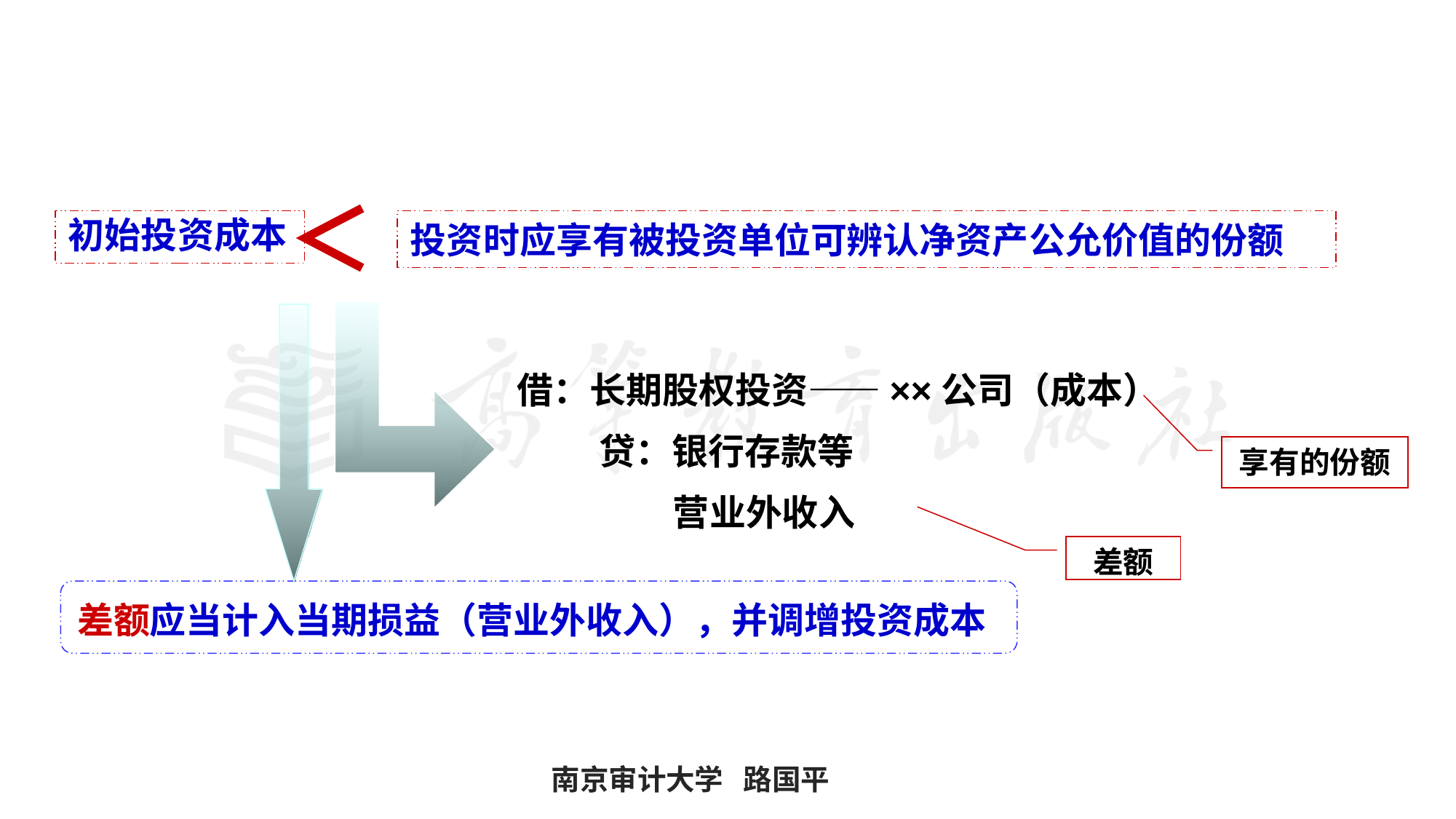

#
＜
初始投资成本
投资时应享有被投资单位可辨认净资产公允价值的份额

借：长期股权投资——××公司（成本）
         贷：银行存款等
                  营业外收入
享有的份额
差额
差额应当计入当期损益（营业外收入），并调增投资成本
南京审计大学   路国平